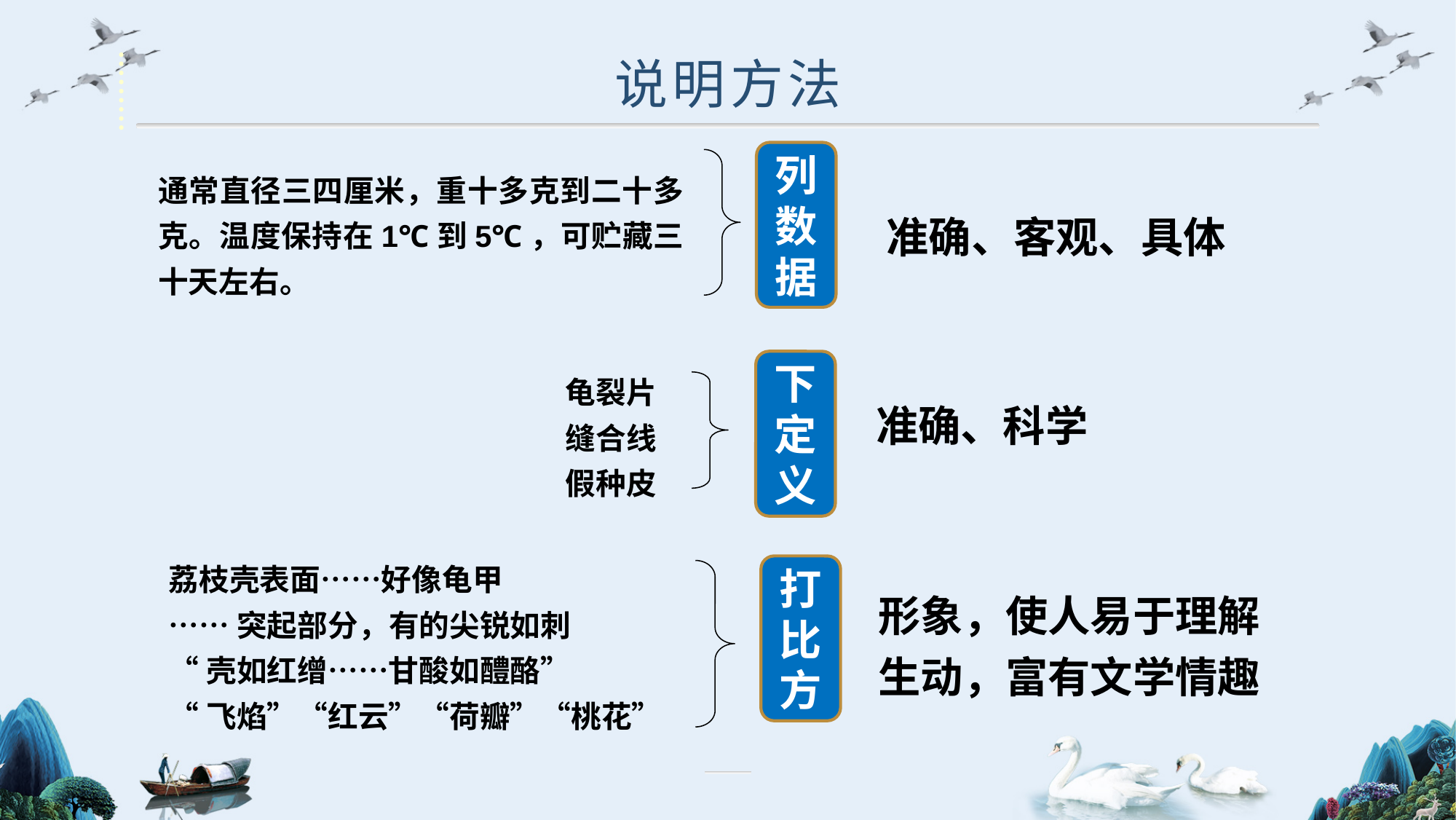

说明方法

列数据

通常直径三四厘米，重十多克到二十多克。温度保持在1℃到5℃，可贮藏三十天左右。
准确、客观、具体
下定义
龟裂片
缝合线
假种皮

准确、科学
荔枝壳表面……好像龟甲
……突起部分，有的尖锐如刺
“壳如红缯……甘酸如醴酪”
“飞焰”“红云”“荷瓣”“桃花”
打比方

形象，使人易于理解生动，富有文学情趣